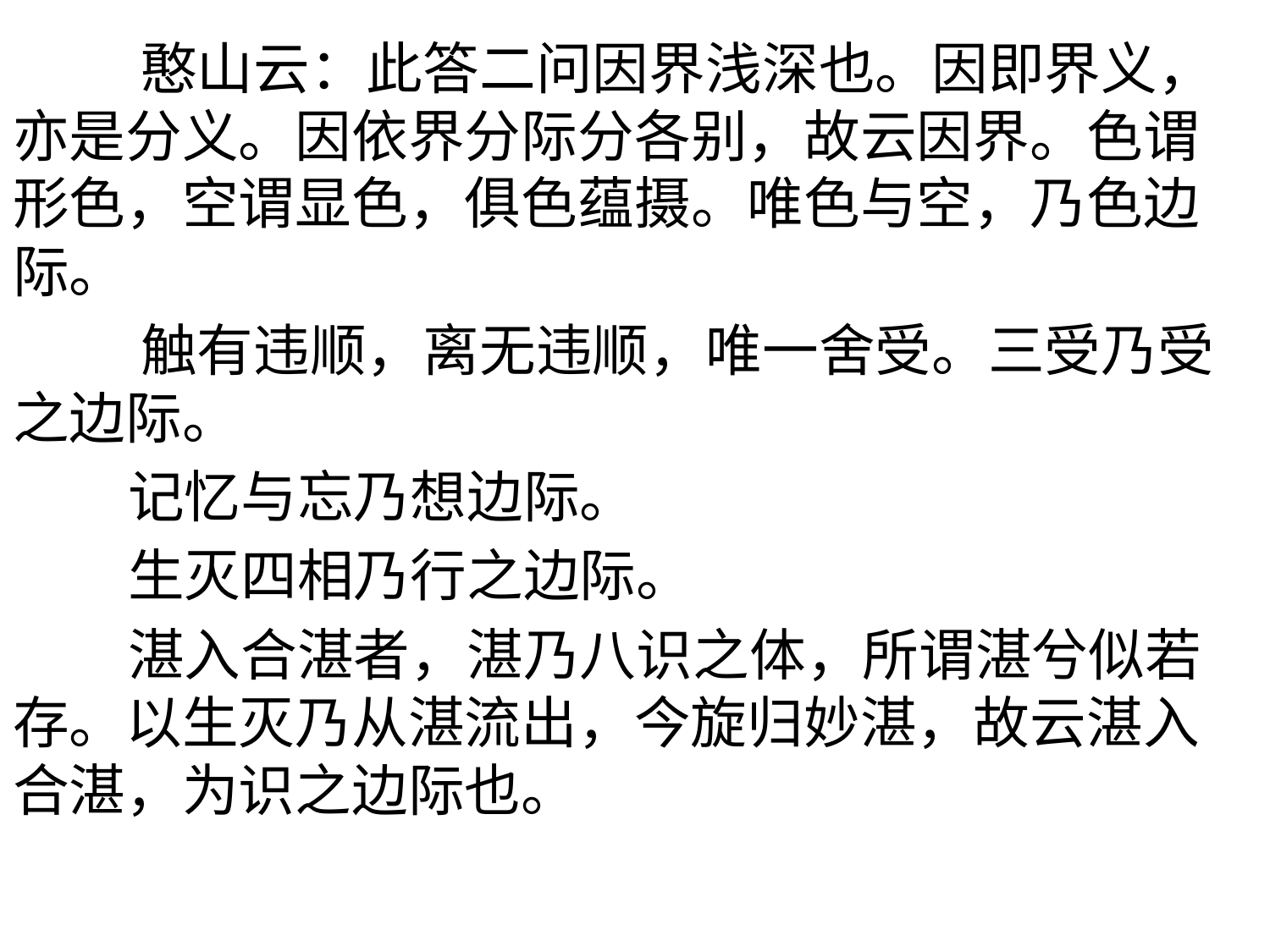

憨山云：此答二问因界浅深也。因即界义，亦是分义。因依界分际分各别，故云因界。色谓形色，空谓显色，俱色蕴摄。唯色与空，乃色边际。
         触有违顺，离无违顺，唯一舍受。三受乃受之边际。
        记忆与忘乃想边际。
        生灭四相乃行之边际。
        湛入合湛者，湛乃八识之体，所谓湛兮似若存。以生灭乃从湛流出，今旋归妙湛，故云湛入合湛，为识之边际也。